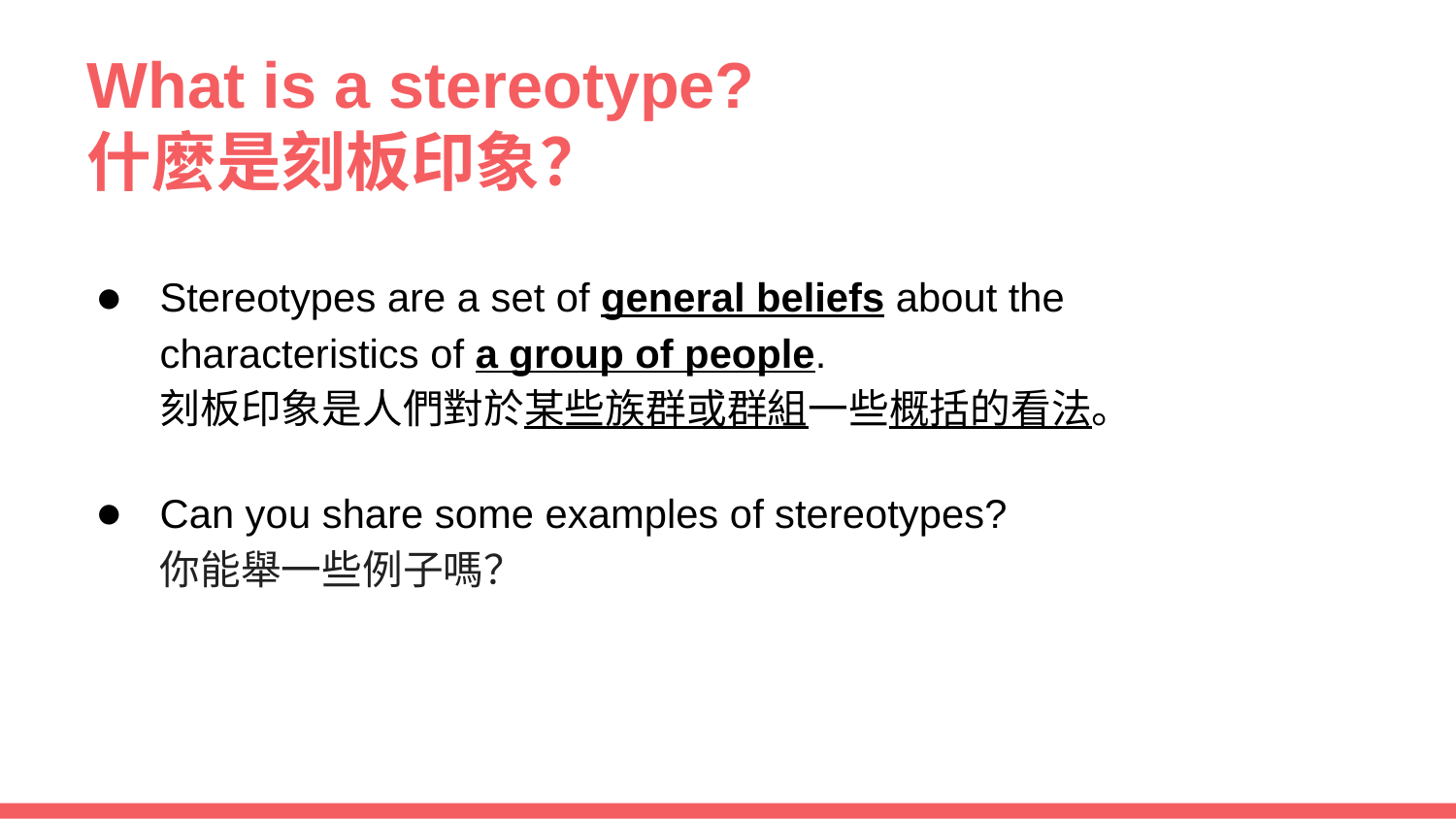

# What is a stereotype?
什麼是刻板印象？
Stereotypes are a set of general beliefs about the characteristics of a group of people.
刻板印象是人們對於某些族群或群組一些概括的看法。
Can you share some examples of stereotypes?
你能舉一些例子嗎？